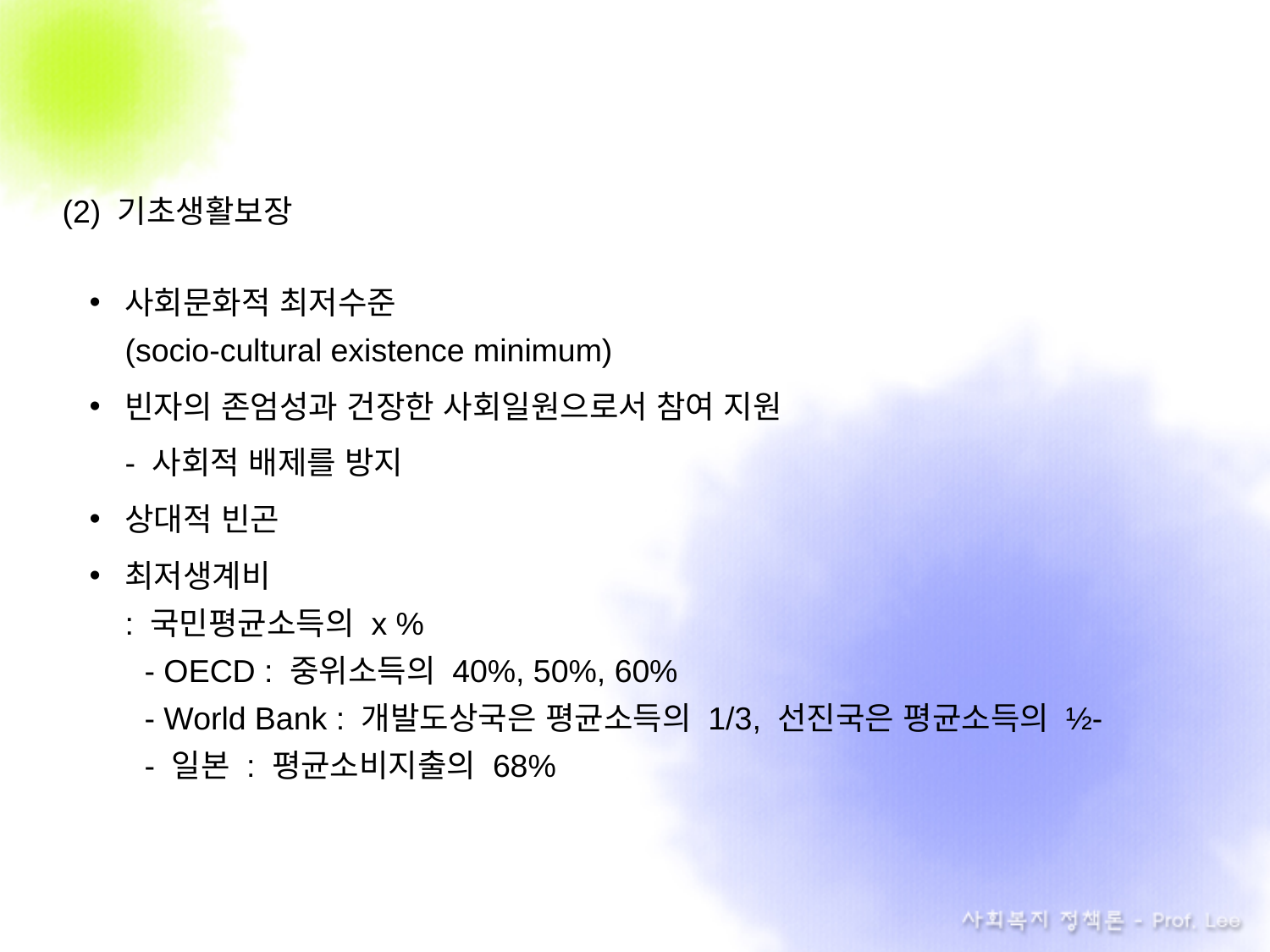

(2) 기초생활보장

사회문화적 최저수준
(socio-cultural existence minimum)
빈자의 존엄성과 건장한 사회일원으로서 참여 지원
    - 사회적 배제를 방지
상대적 빈곤
최저생계비
    : 국민평균소득의 x %
  - OECD : 중위소득의 40%, 50%, 60%
  - World Bank : 개발도상국은 평균소득의 1/3, 선진국은 평균소득의 ½-
  - 일본 : 평균소비지출의 68%